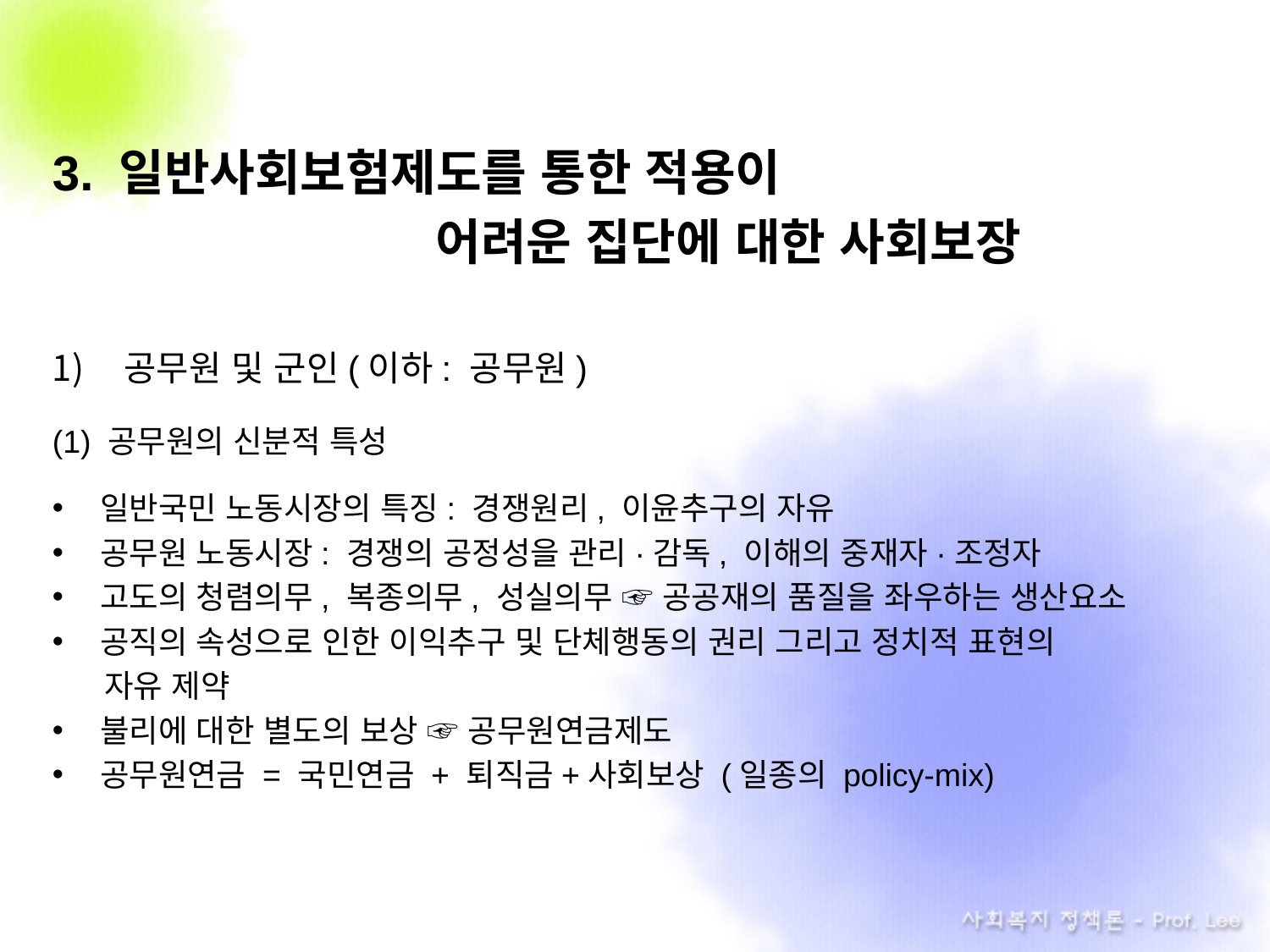

3. 일반사회보험제도를 통한 적용이
                           어려운 집단에 대한 사회보장

공무원 및 군인(이하: 공무원)

(1) 공무원의 신분적 특성

일반국민 노동시장의 특징: 경쟁원리, 이윤추구의 자유
공무원 노동시장: 경쟁의 공정성을 관리·감독, 이해의 중재자·조정자
고도의 청렴의무, 복종의무, 성실의무 ☞ 공공재의 품질을 좌우하는 생산요소
공직의 속성으로 인한 이익추구 및 단체행동의 권리 그리고 정치적 표현의
  .  자유 제약
불리에 대한 별도의 보상 ☞ 공무원연금제도
공무원연금 = 국민연금 + 퇴직금+사회보상 (일종의 policy-mix)